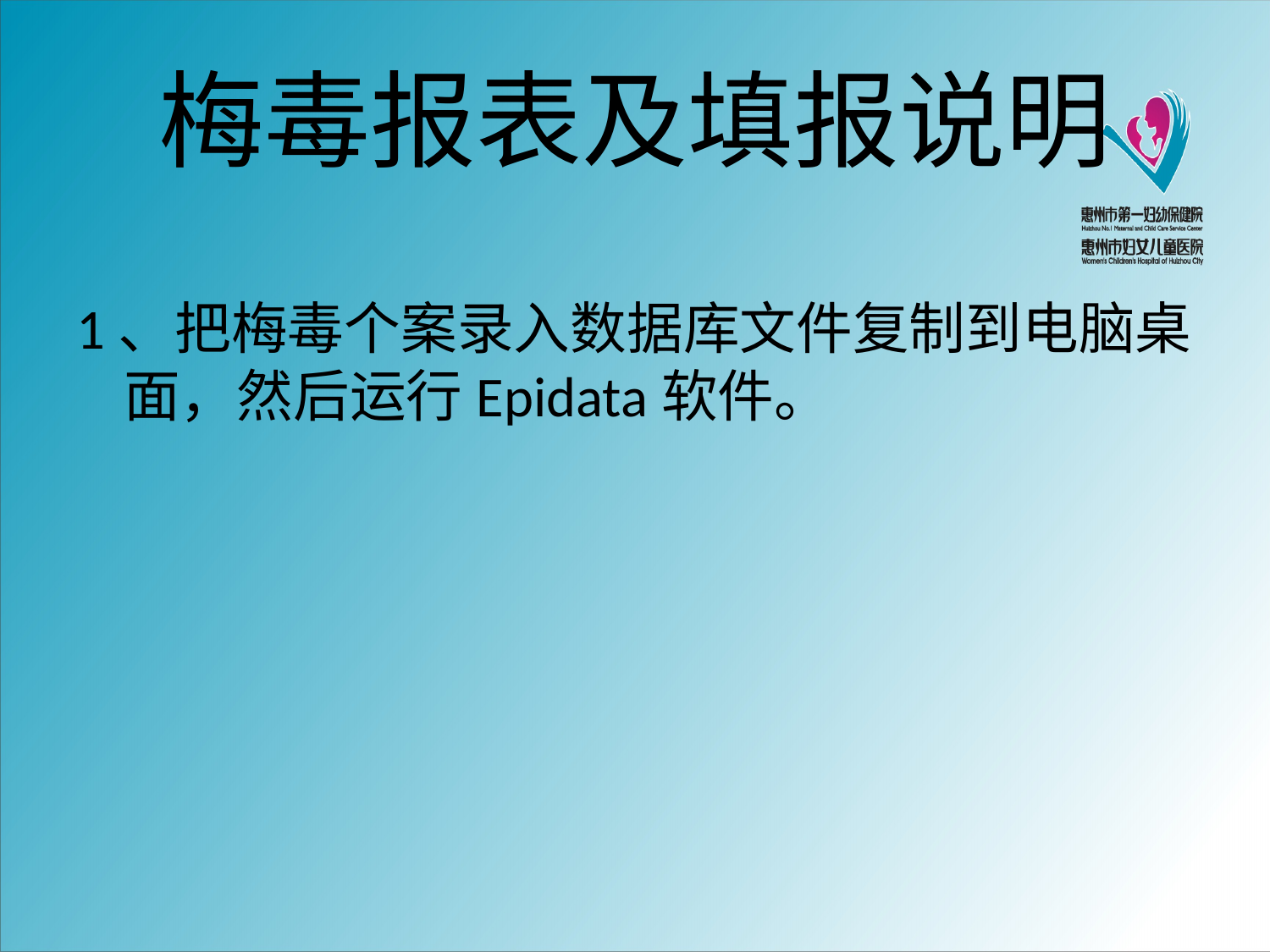

# 梅毒报表及填报说明
1、把梅毒个案录入数据库文件复制到电脑桌面，然后运行Epidata软件。